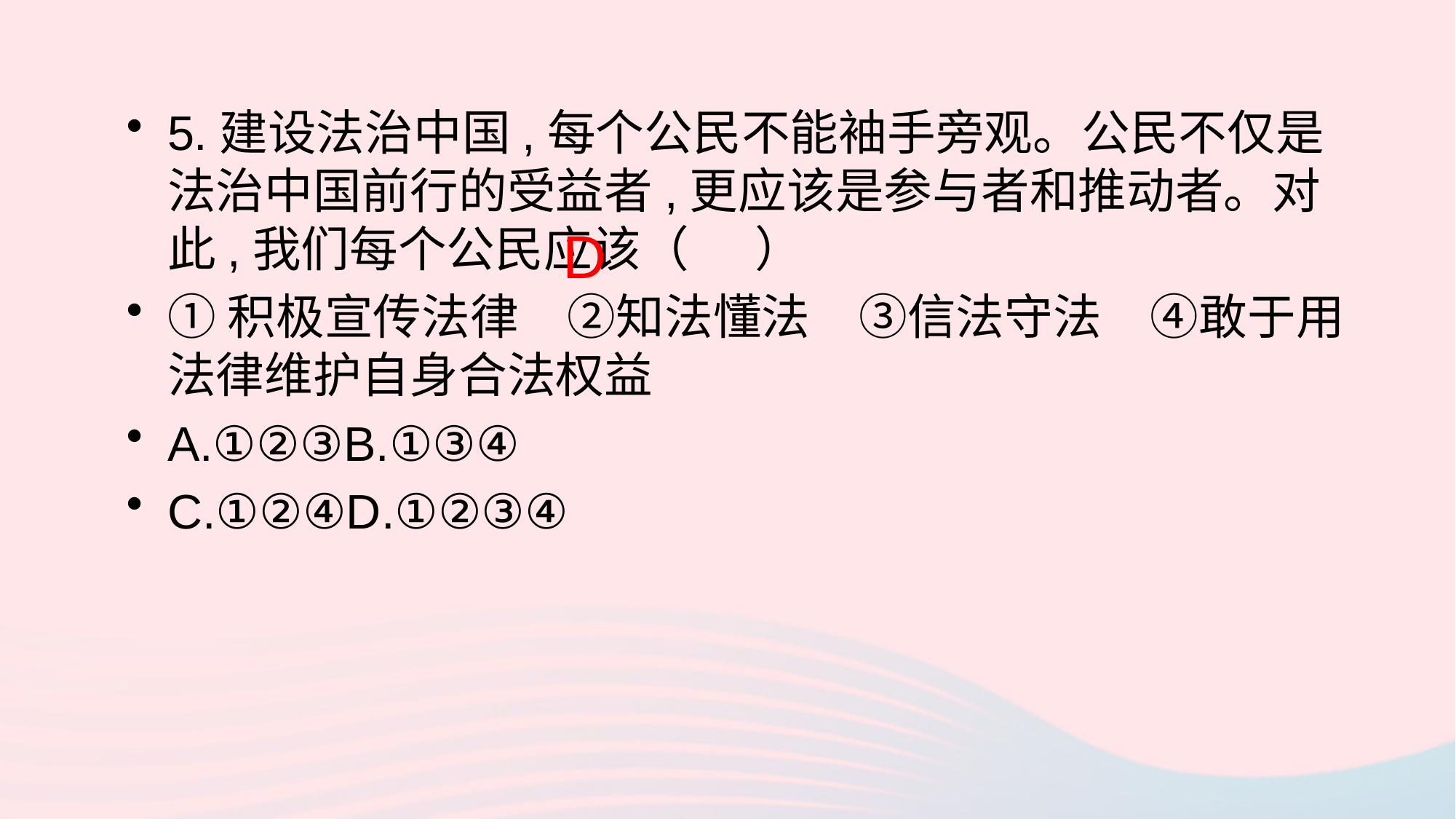

5.建设法治中国,每个公民不能袖手旁观。公民不仅是法治中国前行的受益者,更应该是参与者和推动者。对此,我们每个公民应该（      ）
①积极宣传法律　②知法懂法　③信法守法　④敢于用法律维护自身合法权益
A.①②③B.①③④
C.①②④D.①②③④
D